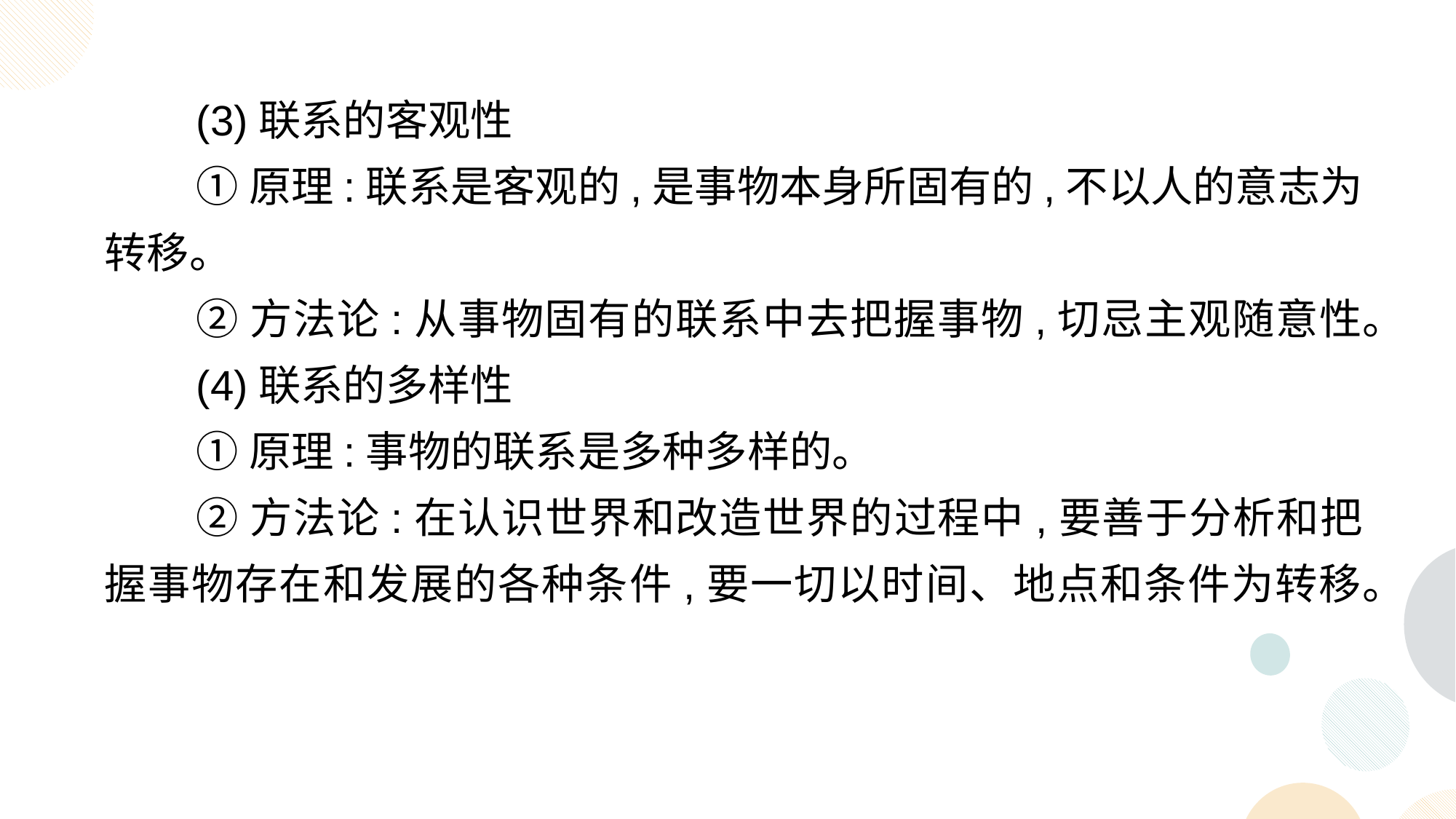

(3)联系的客观性
①原理:联系是客观的,是事物本身所固有的,不以人的意志为转移。
②方法论:从事物固有的联系中去把握事物,切忌主观随意性。
(4)联系的多样性
①原理:事物的联系是多种多样的。
②方法论:在认识世界和改造世界的过程中,要善于分析和把握事物存在和发展的各种条件,要一切以时间、地点和条件为转移。